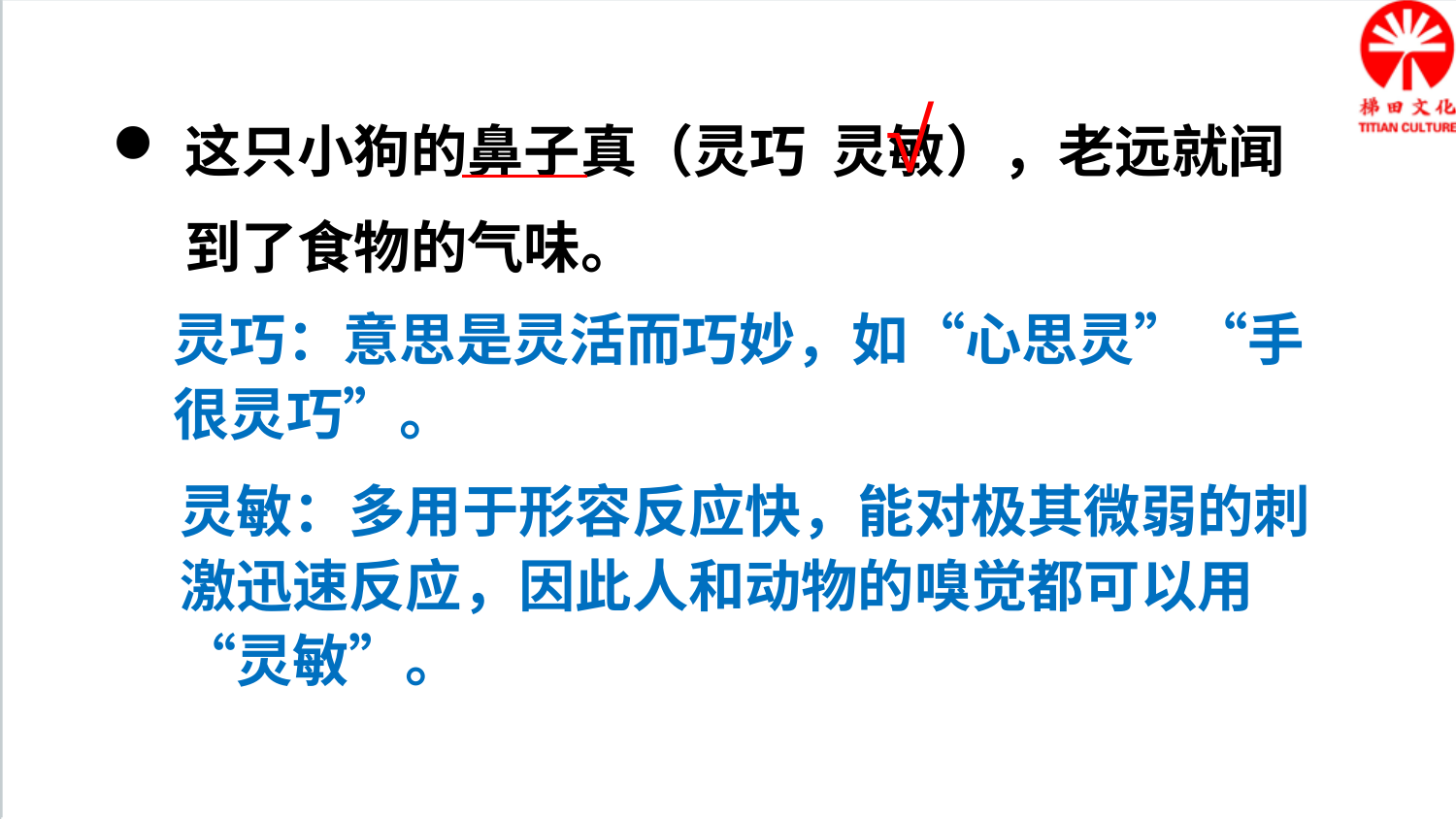

√
这只小狗的鼻子真（灵巧  灵敏），老远就闻到了食物的气味。
灵巧：意思是灵活而巧妙，如“心思灵”“手很灵巧”。
灵敏：多用于形容反应快，能对极其微弱的刺激迅速反应，因此人和动物的嗅觉都可以用“灵敏”。